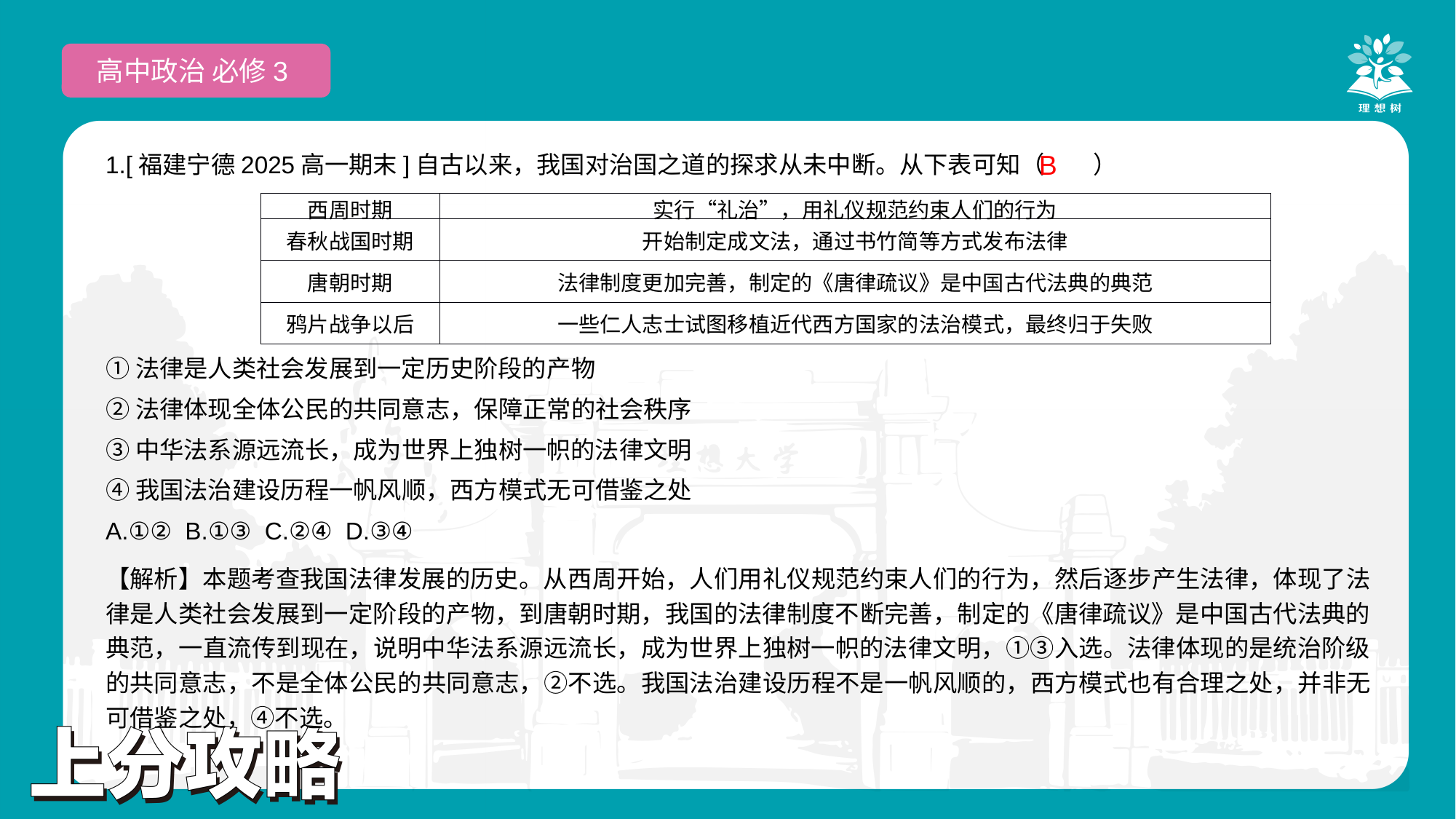

高中政治 必修3
 B
1.[福建宁德2025高一期末]自古以来，我国对治国之道的探求从未中断。从下表可知（　　）

①法律是人类社会发展到一定历史阶段的产物
②法律体现全体公民的共同意志，保障正常的社会秩序
③中华法系源远流长，成为世界上独树一帜的法律文明
④我国法治建设历程一帆风顺，西方模式无可借鉴之处
A.①②  B.①③  C.②④  D.③④
| 西周时期 | 实行“礼治”，用礼仪规范约束人们的行为 |
| --- | --- |
| 春秋战国时期 | 开始制定成文法，通过书竹简等方式发布法律 |
| 唐朝时期 | 法律制度更加完善，制定的《唐律疏议》是中国古代法典的典范 |
| 鸦片战争以后 | 一些仁人志士试图移植近代西方国家的法治模式，最终归于失败 |
【解析】本题考查我国法律发展的历史。从西周开始，人们用礼仪规范约束人们的行为，然后逐步产生法律，体现了法律是人类社会发展到一定阶段的产物，到唐朝时期，我国的法律制度不断完善，制定的《唐律疏议》是中国古代法典的典范，一直流传到现在，说明中华法系源远流长，成为世界上独树一帜的法律文明，①③入选。法律体现的是统治阶级的共同意志，不是全体公民的共同意志，②不选。我国法治建设历程不是一帆风顺的，西方模式也有合理之处，并非无可借鉴之处，④不选。